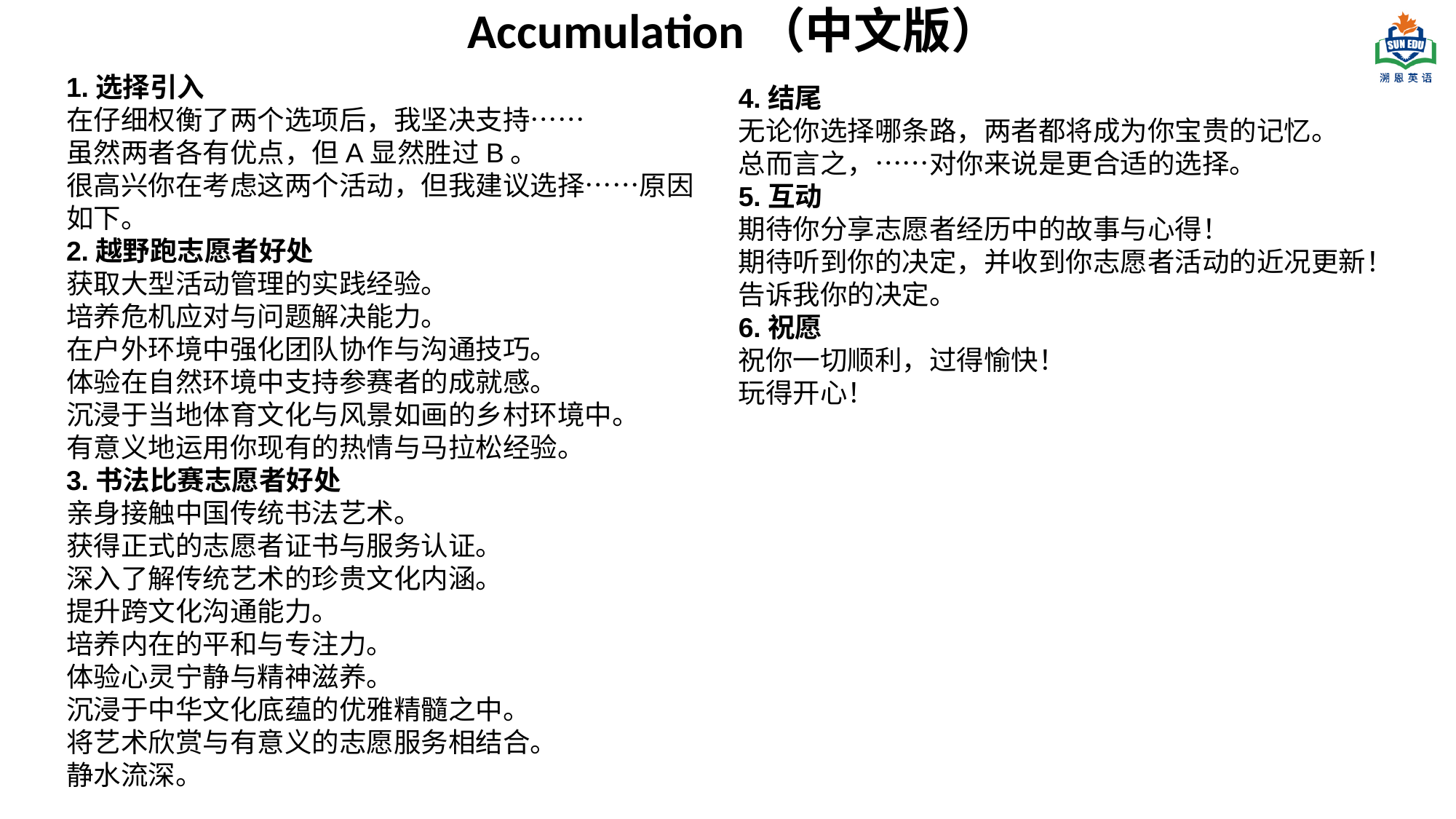

Accumulation（中文版）
1.选择引入
在仔细权衡了两个选项后，我坚决支持……
虽然两者各有优点，但A显然胜过B。
很高兴你在考虑这两个活动，但我建议选择……原因如下。
2.越野跑志愿者好处
获取大型活动管理的实践经验。
培养危机应对与问题解决能力。
在户外环境中强化团队协作与沟通技巧。
体验在自然环境中支持参赛者的成就感。
沉浸于当地体育文化与风景如画的乡村环境中。
有意义地运用你现有的热情与马拉松经验。
3.书法比赛志愿者好处
亲身接触中国传统书法艺术。
获得正式的志愿者证书与服务认证。
深入了解传统艺术的珍贵文化内涵。
提升跨文化沟通能力。
培养内在的平和与专注力。
体验心灵宁静与精神滋养。
沉浸于中华文化底蕴的优雅精髓之中。
将艺术欣赏与有意义的志愿服务相结合。
静水流深。
4.结尾
无论你选择哪条路，两者都将成为你宝贵的记忆。
总而言之，……对你来说是更合适的选择。
5.互动
期待你分享志愿者经历中的故事与心得！
期待听到你的决定，并收到你志愿者活动的近况更新！
告诉我你的决定。
6.祝愿
祝你一切顺利，过得愉快！
玩得开心！